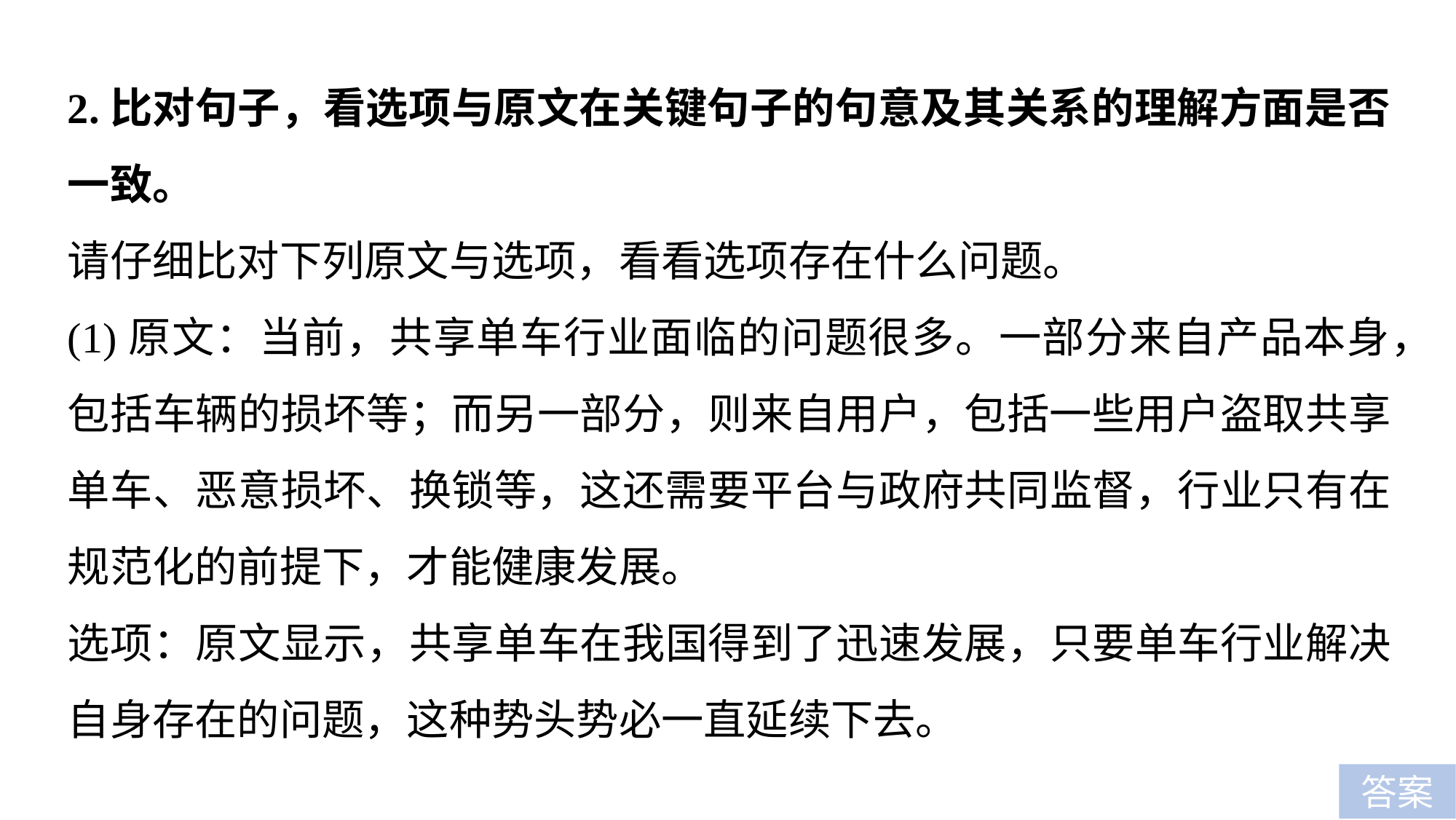

2.比对句子，看选项与原文在关键句子的句意及其关系的理解方面是否一致。
请仔细比对下列原文与选项，看看选项存在什么问题。
(1)原文：当前，共享单车行业面临的问题很多。一部分来自产品本身，包括车辆的损坏等；而另一部分，则来自用户，包括一些用户盗取共享单车、恶意损坏、换锁等，这还需要平台与政府共同监督，行业只有在规范化的前提下，才能健康发展。
选项：原文显示，共享单车在我国得到了迅速发展，只要单车行业解决自身存在的问题，这种势头势必一直延续下去。
答案